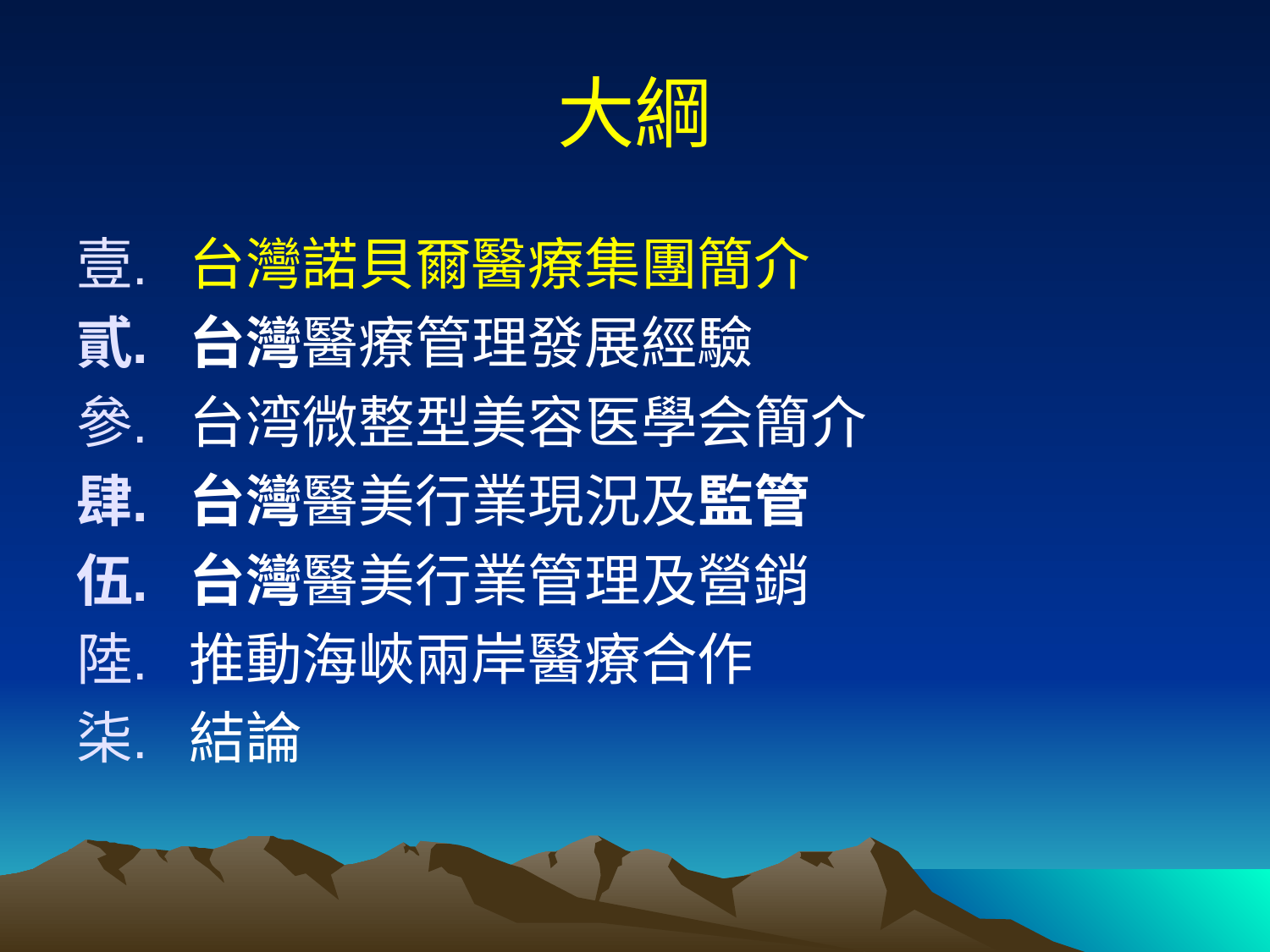

# 大綱
台灣諾貝爾醫療集團簡介
台灣醫療管理發展經驗
台湾微整型美容医學会簡介
台灣醫美行業現況及監管
台灣醫美行業管理及營銷
推動海峽兩岸醫療合作
結論